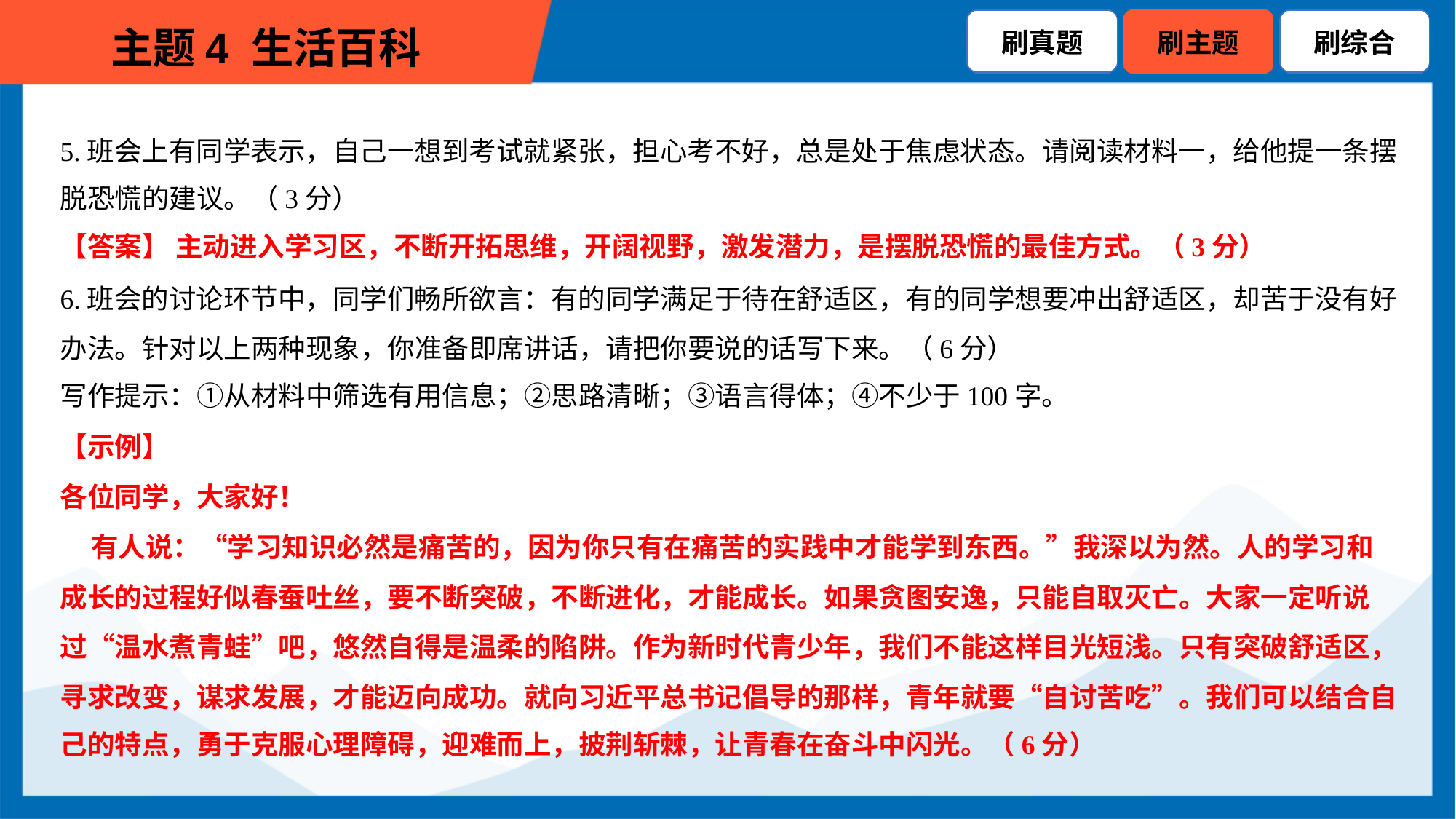

5.班会上有同学表示，自己一想到考试就紧张，担心考不好，总是处于焦虑状态。请阅读材料一，给他提一条摆
脱恐慌的建议。（3分）
【答案】 主动进入学习区，不断开拓思维，开阔视野，激发潜力，是摆脱恐慌的最佳方式。（3分）
6.班会的讨论环节中，同学们畅所欲言：有的同学满足于待在舒适区，有的同学想要冲出舒适区，却苦于没有好
办法。针对以上两种现象，你准备即席讲话，请把你要说的话写下来。（6分）
写作提示：①从材料中筛选有用信息；②思路清晰；③语言得体；④不少于100字。
【示例】
各位同学，大家好！
    有人说：“学习知识必然是痛苦的，因为你只有在痛苦的实践中才能学到东西。”我深以为然。人的学习和
成长的过程好似春蚕吐丝，要不断突破，不断进化，才能成长。如果贪图安逸，只能自取灭亡。大家一定听说
过“温水煮青蛙”吧，悠然自得是温柔的陷阱。作为新时代青少年，我们不能这样目光短浅。只有突破舒适区，
寻求改变，谋求发展，才能迈向成功。就向习近平总书记倡导的那样，青年就要“自讨苦吃”。我们可以结合自
己的特点，勇于克服心理障碍，迎难而上，披荆斩棘，让青春在奋斗中闪光。（6分）